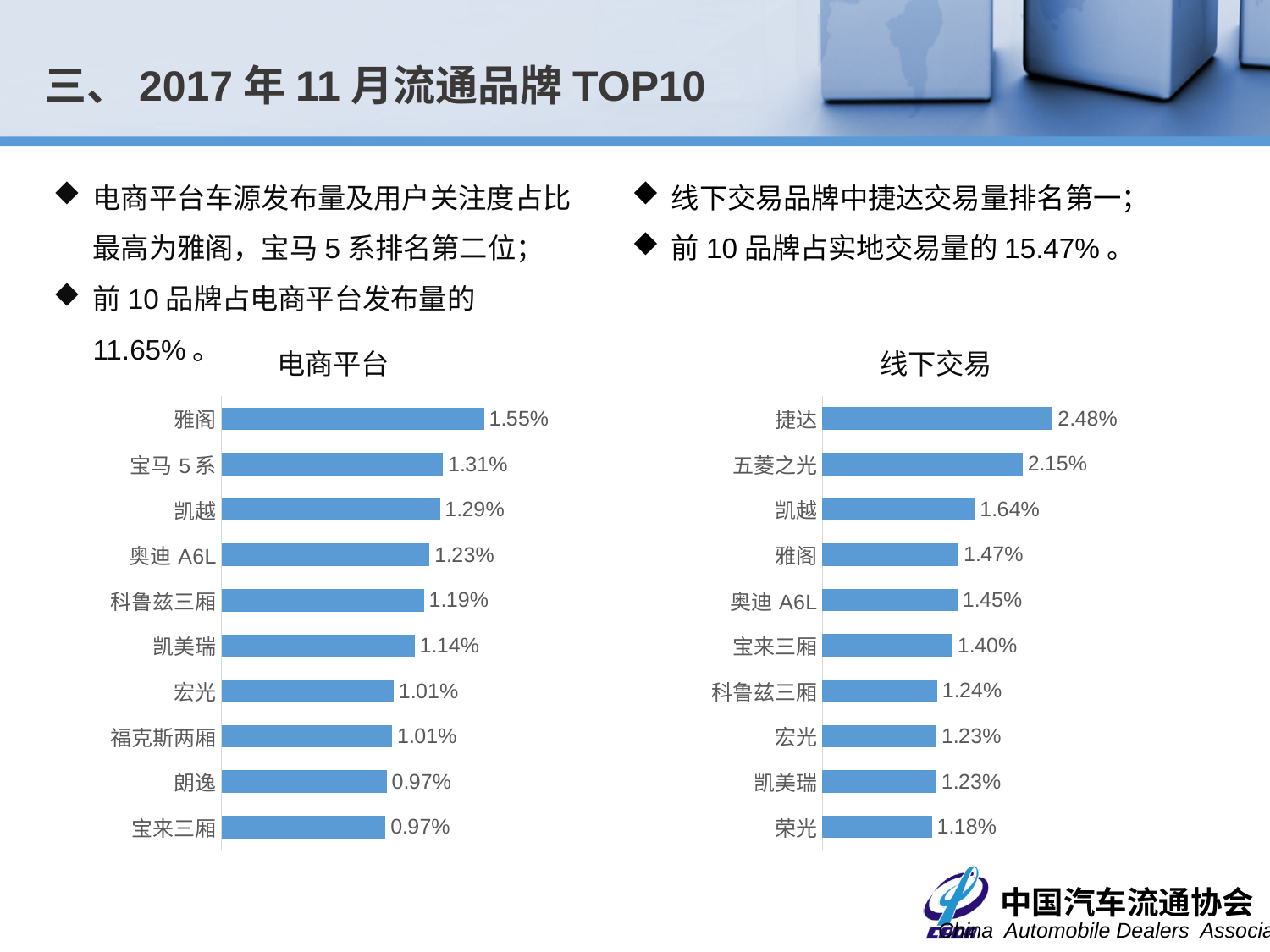

三、2017年11月流通品牌TOP10
电商平台车源发布量及用户关注度占比最高为雅阁，宝马5系排名第二位；
前10品牌占电商平台发布量的11.65%。
线下交易品牌中捷达交易量排名第一；
前10品牌占实地交易量的15.47%。
电商平台
线下交易

### Chart

| Category | 占比 |
|---|---|
| 捷达 | 0.02479092476514284 |
| 五菱之光 | 0.021544014566783228 |
| 凯越 | 0.016435972219984215 |
| 雅阁 | 0.014663465411946701 |
| 奥迪A6L | 0.014542612675035047 |
| 宝来三厢 | 0.013994746934368908 |
| 科鲁兹三厢 | 0.012367263410625372 |
| 宏光 | 0.012278638070223492 |
| 凯美瑞 | 0.01226252437196862 |
| 荣光 | 0.011787170273449464 |

### Chart

| Category | 占比 |
|---|---|
| 雅阁 | 0.015466098375041133 |
| 宝马5系 | 0.013052948273970882 |
| 凯越 | 0.012864910603757624 |
| 奥迪A6L | 0.012253788175564504 |
| 科鲁兹三厢 | 0.011924722252691292 |
| 凯美瑞 | 0.011376279047902605 |
| 宏光 | 0.010138364385665262 |
| 福克斯两厢 | 0.010060015356409735 |
| 朗逸 | 0.00973094943353652 |
| 宝来三厢 | 0.009668270210132097 |